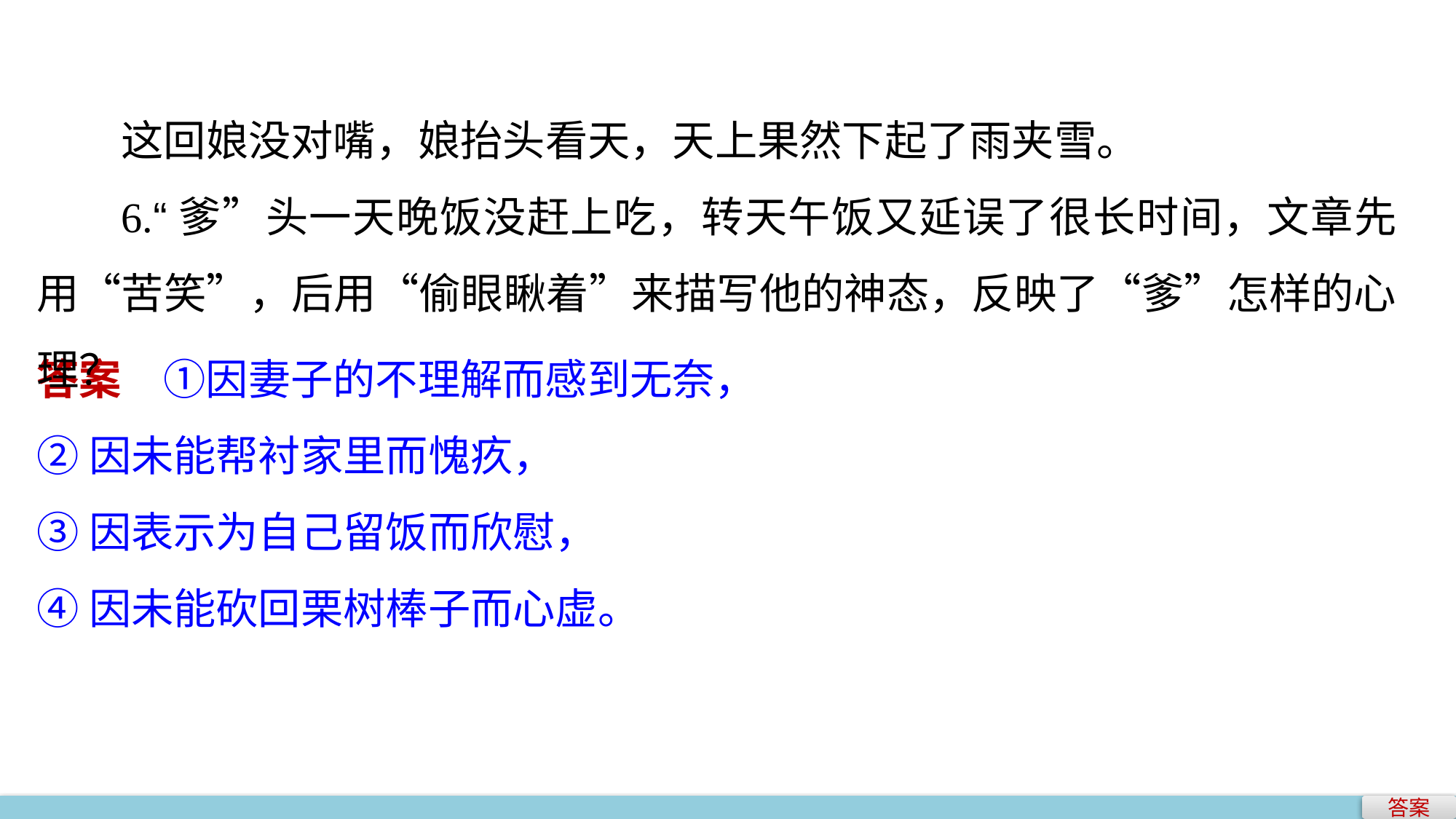

这回娘没对嘴，娘抬头看天，天上果然下起了雨夹雪。
6.“爹”头一天晚饭没赶上吃，转天午饭又延误了很长时间，文章先用“苦笑”，后用“偷眼瞅着”来描写他的神态，反映了“爹”怎样的心理？
答案　①因妻子的不理解而感到无奈，
②因未能帮衬家里而愧疚，
③因表示为自己留饭而欣慰，
④因未能砍回栗树棒子而心虚。

答案